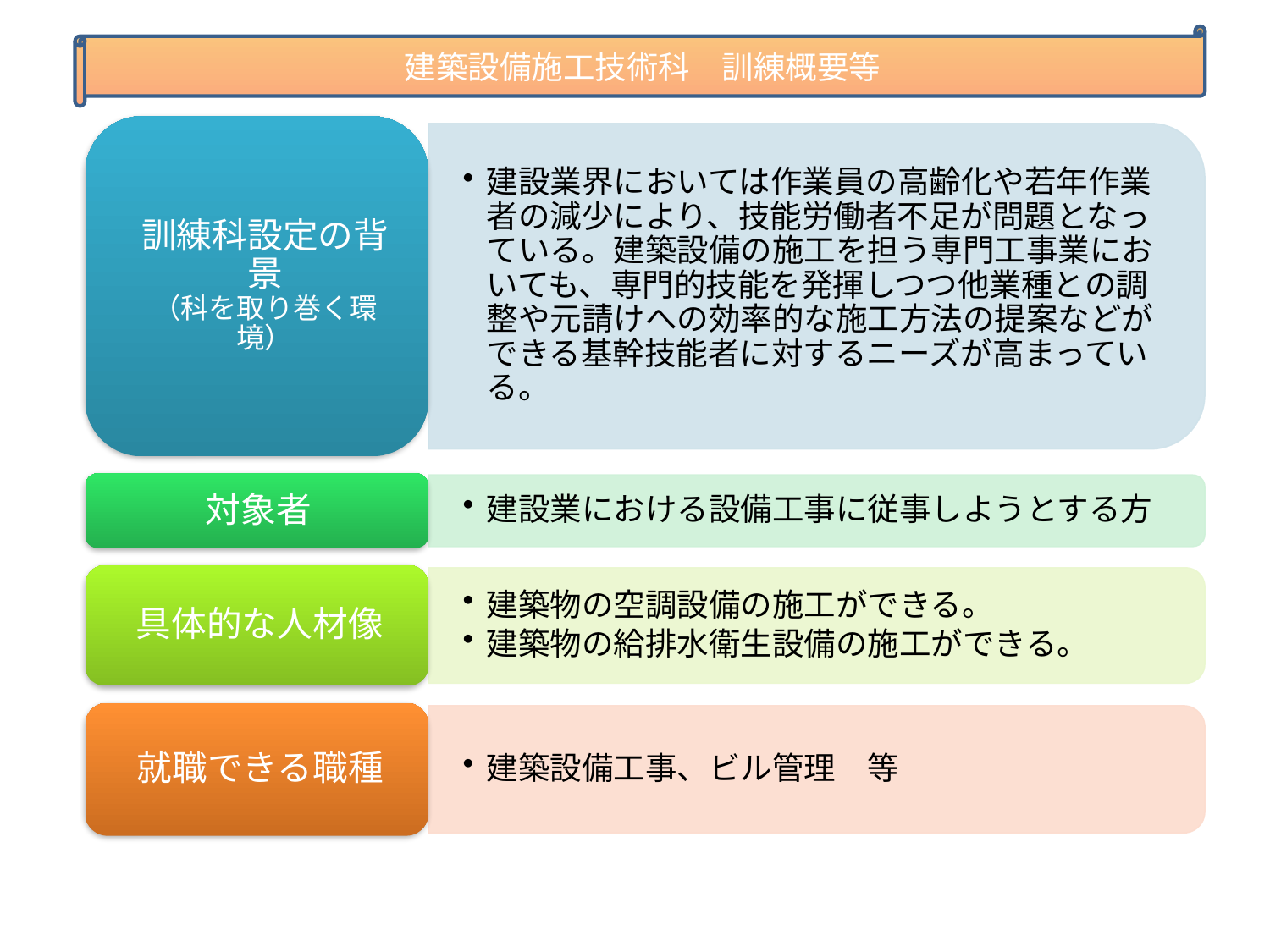

建築設備施工技術科　訓練概要等
建設業界においては作業員の高齢化や若年作業者の減少により、技能労働者不足が問題となっている。建築設備の施工を担う専門工事業においても、専門的技能を発揮しつつ他業種との調整や元請けへの効率的な施工方法の提案などができる基幹技能者に対するニーズが高まっている。
訓練科設定の背景
（科を取り巻く環境）
建設業における設備工事に従事しようとする方
対象者
建築物の空調設備の施工ができる。
建築物の給排水衛生設備の施工ができる。
具体的な人材像
建築設備工事、ビル管理　等
就職できる職種